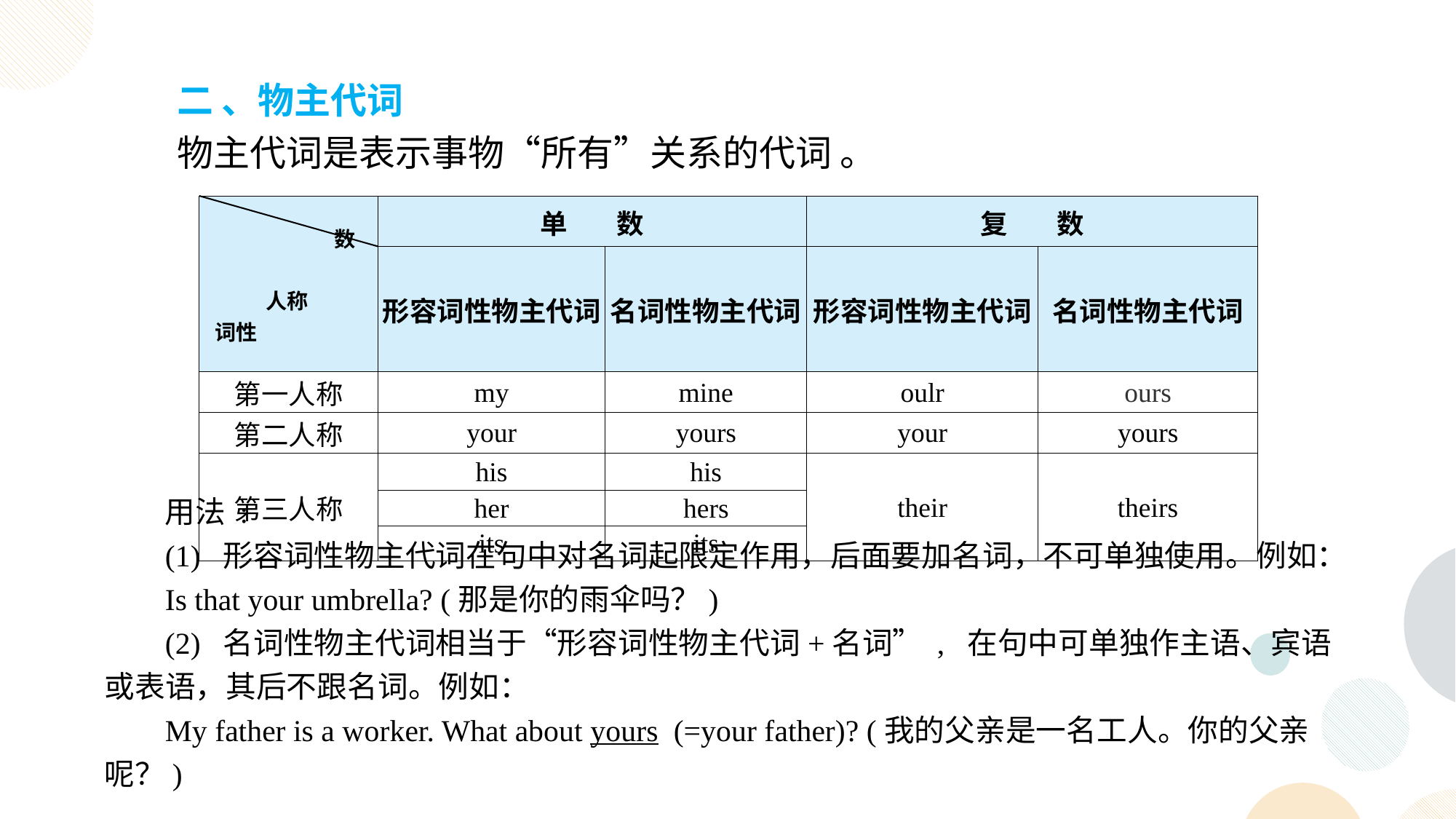

二 、物主代词
物主代词是表示事物“所有”关系的代词 。
| 数 人称 词性 | 单 数 |  | 复 数 |  |
| --- | --- | --- | --- | --- |
|  | 形容词性物主代词 | 名词性物主代词 | 形容词性物主代词 | 名词性物主代词 |
| 第一人称 | my | mine | oulr | ours |
| 第二人称 | your | yours | your | yours |
| 第三人称 | his | his | their | theirs |
|  | her | hers |  |  |
|  | its | its |  |  |
用法 :
(1)  形容词性物主代词在句中对名词起限定作用，后面要加名词，不可单独使用。例如：
Is that your umbrella? (那是你的雨伞吗？)
(2)  名词性物主代词相当于“形容词性物主代词+名词” ,  在句中可单独作主语、宾语或表语，其后不跟名词。例如：
My father is a worker. What about yours  (=your father)? (我的父亲是一名工人。你的父亲呢？)